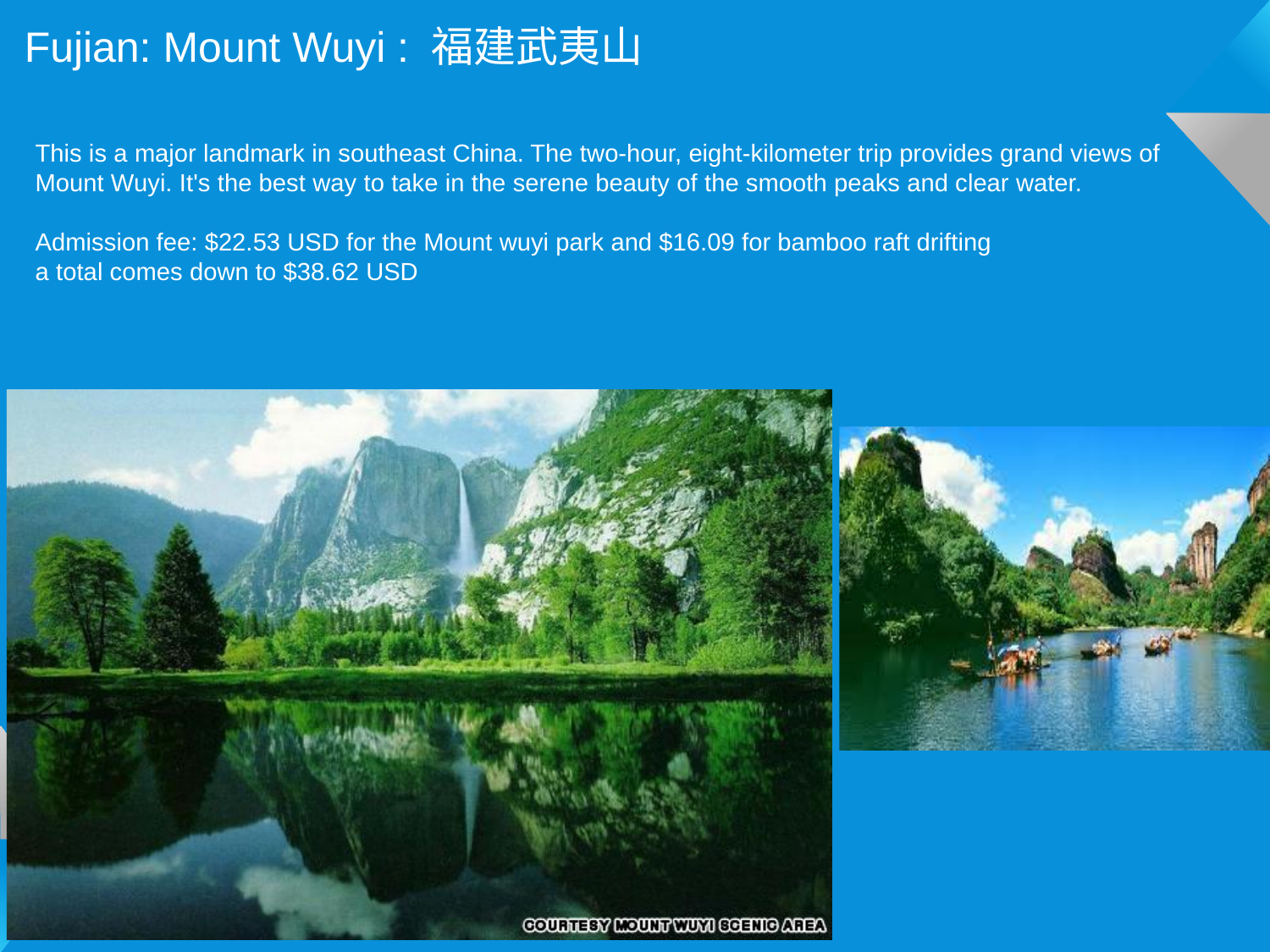

Fujian: Mount Wuyi : 福建武夷山

This is a major landmark in southeast China. The two-hour, eight-kilometer trip provides grand views of Mount Wuyi. It's the best way to take in the serene beauty of the smooth peaks and clear water.

Admission fee: $22.53 USD for the Mount wuyi park and $16.09 for bamboo raft drifting
a total comes down to $38.62 USD